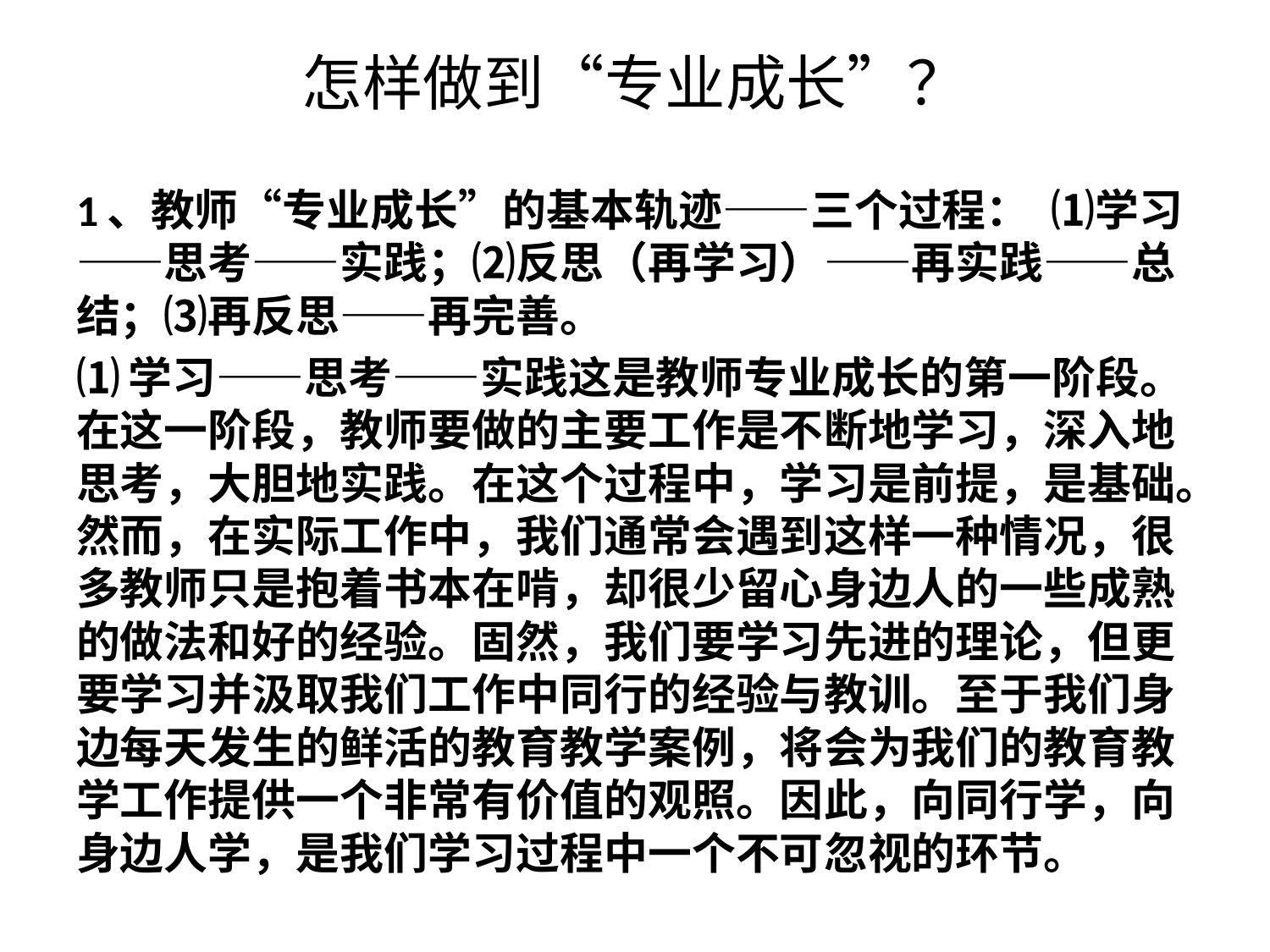

# 怎样做到“专业成长”？
1、教师“专业成长”的基本轨迹——三个过程：  ⑴学习——思考——实践；⑵反思（再学习）——再实践——总结；⑶再反思——再完善。
⑴学习——思考——实践这是教师专业成长的第一阶段。在这一阶段，教师要做的主要工作是不断地学习，深入地思考，大胆地实践。在这个过程中，学习是前提，是基础。然而，在实际工作中，我们通常会遇到这样一种情况，很多教师只是抱着书本在啃，却很少留心身边人的一些成熟的做法和好的经验。固然，我们要学习先进的理论，但更要学习并汲取我们工作中同行的经验与教训。至于我们身边每天发生的鲜活的教育教学案例，将会为我们的教育教学工作提供一个非常有价值的观照。因此，向同行学，向身边人学，是我们学习过程中一个不可忽视的环节。